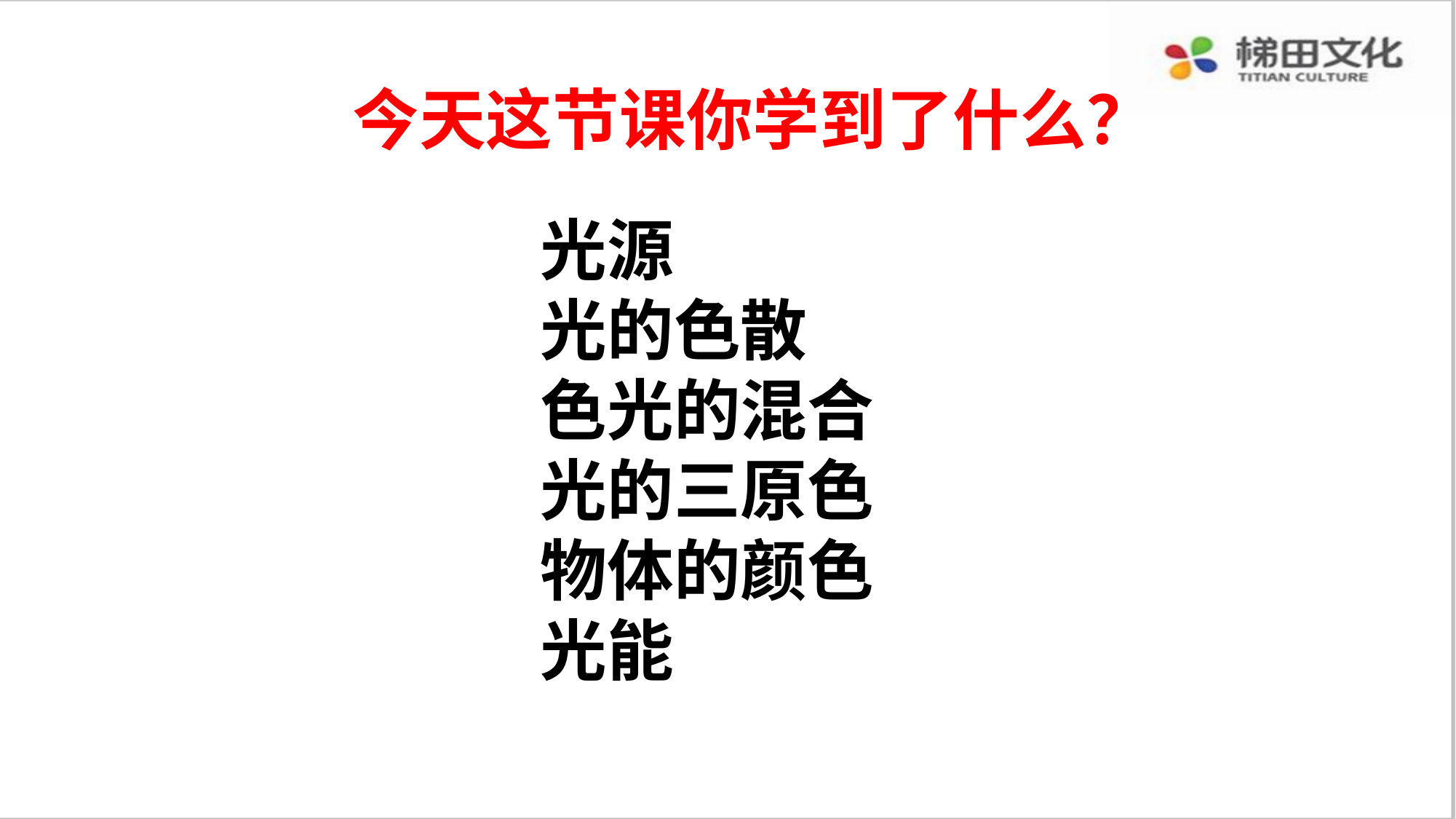

# 今天这节课你学到了什么？
光源
光的色散
色光的混合
光的三原色
物体的颜色
光能